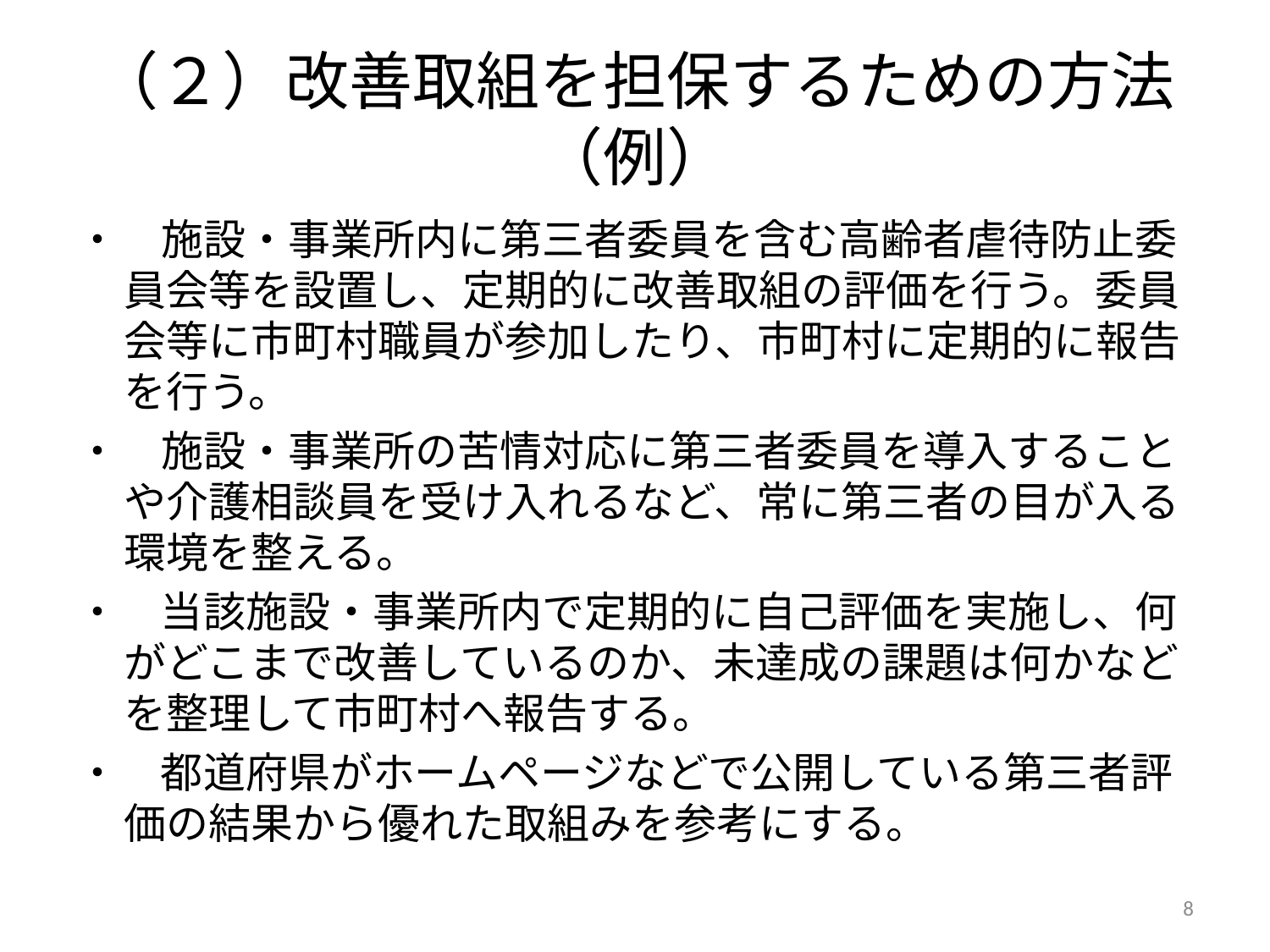

# （２）改善取組を担保するための方法（例）
・　施設・事業所内に第三者委員を含む高齢者虐待防止委員会等を設置し、定期的に改善取組の評価を行う。委員会等に市町村職員が参加したり、市町村に定期的に報告を行う。
・　施設・事業所の苦情対応に第三者委員を導入することや介護相談員を受け入れるなど、常に第三者の目が入る環境を整える。
・　当該施設・事業所内で定期的に自己評価を実施し、何がどこまで改善しているのか、未達成の課題は何かなどを整理して市町村へ報告する。
・　都道府県がホームページなどで公開している第三者評価の結果から優れた取組みを参考にする。

8